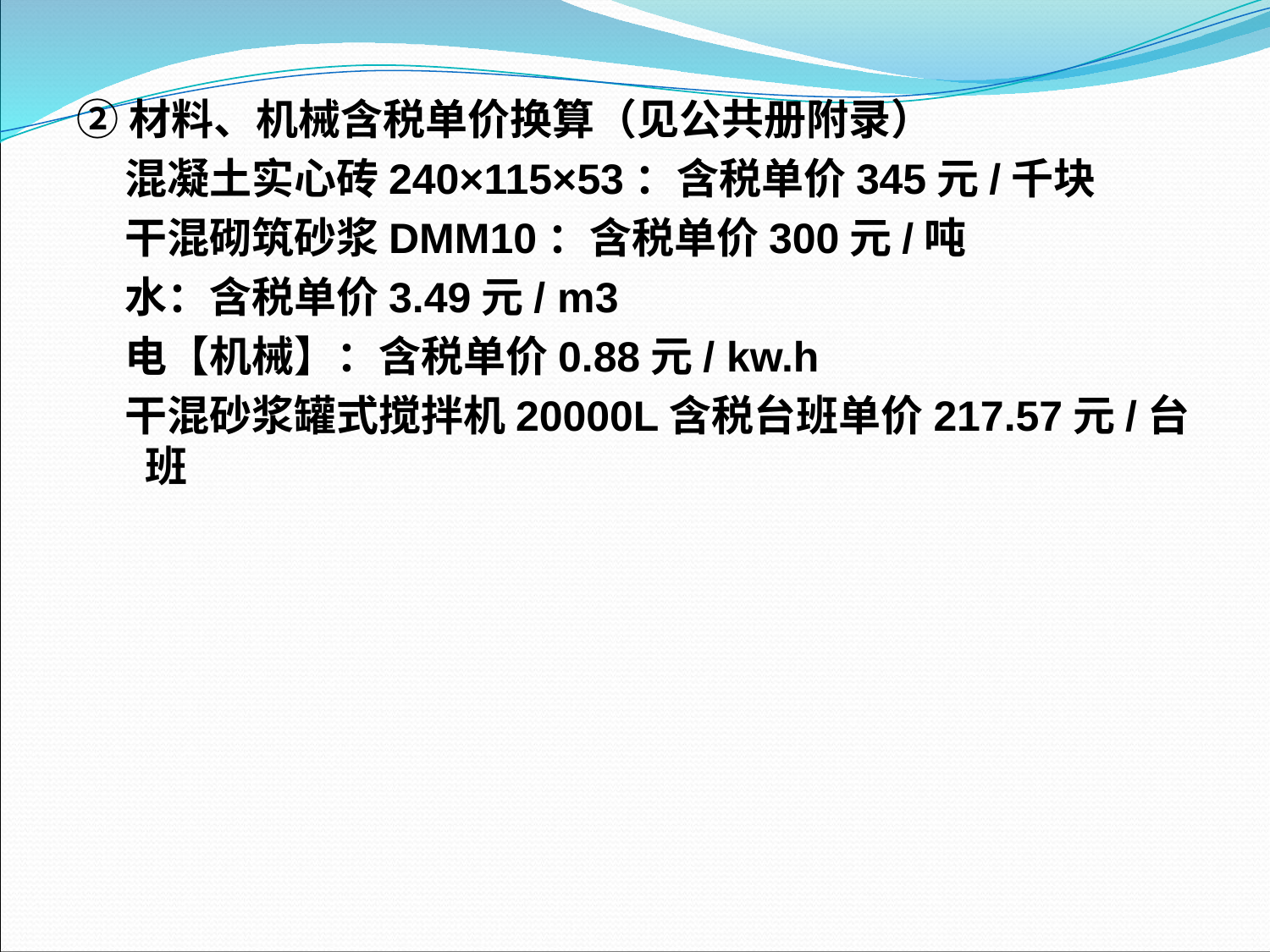

②材料、机械含税单价换算（见公共册附录）
    混凝土实心砖240×115×53：含税单价345元/千块
    干混砌筑砂浆DMM10：含税单价300元/吨
    水：含税单价3.49元/ m3
    电【机械】：含税单价0.88元/ kw.h
    干混砂浆罐式搅拌机20000L含税台班单价217.57元/台班